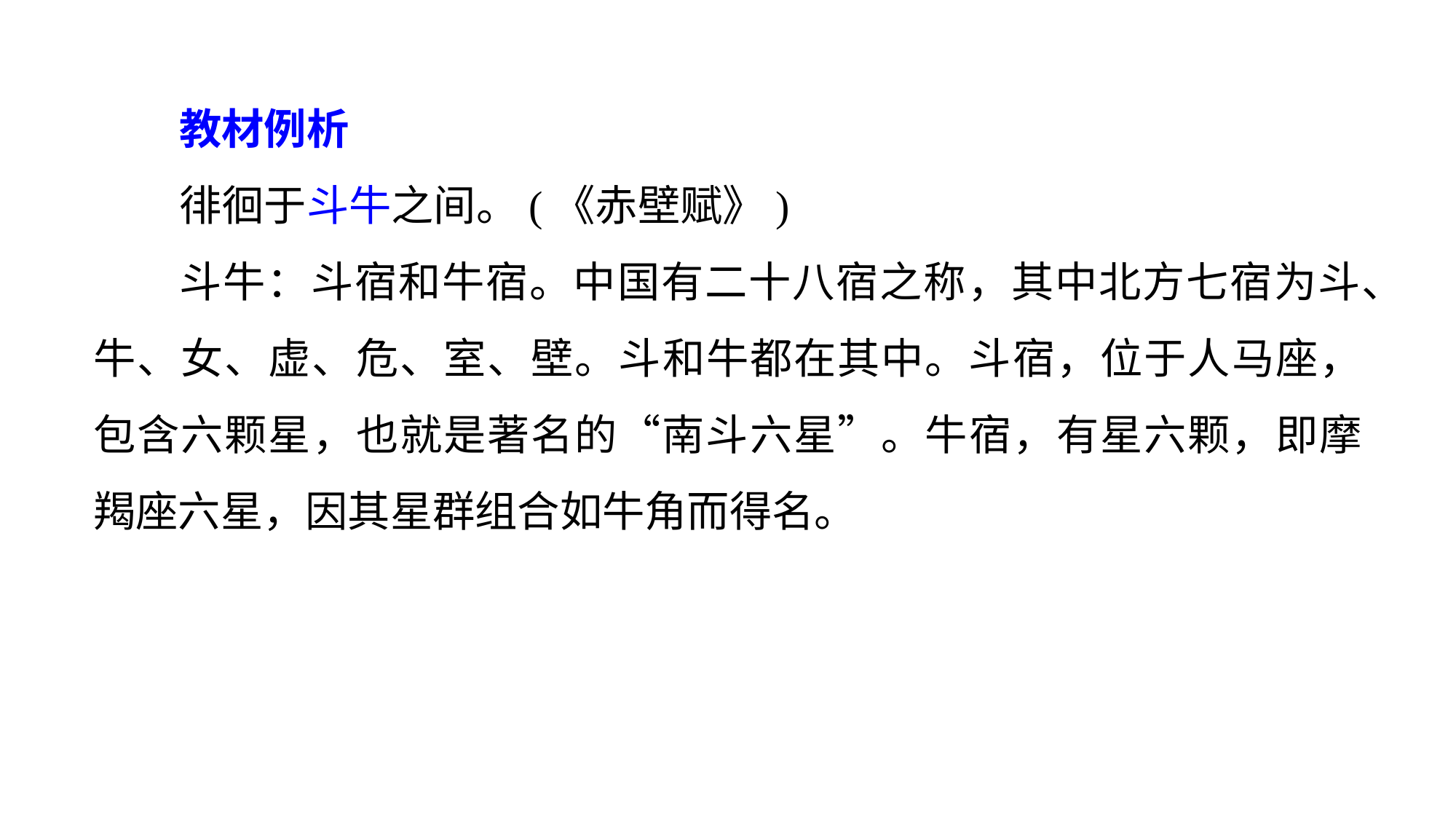

教材例析
徘徊于斗牛之间。(《赤壁赋》)
斗牛：斗宿和牛宿。中国有二十八宿之称，其中北方七宿为斗、牛、女、虚、危、室、壁。斗和牛都在其中。斗宿，位于人马座，包含六颗星，也就是著名的“南斗六星”。牛宿，有星六颗，即摩羯座六星，因其星群组合如牛角而得名。